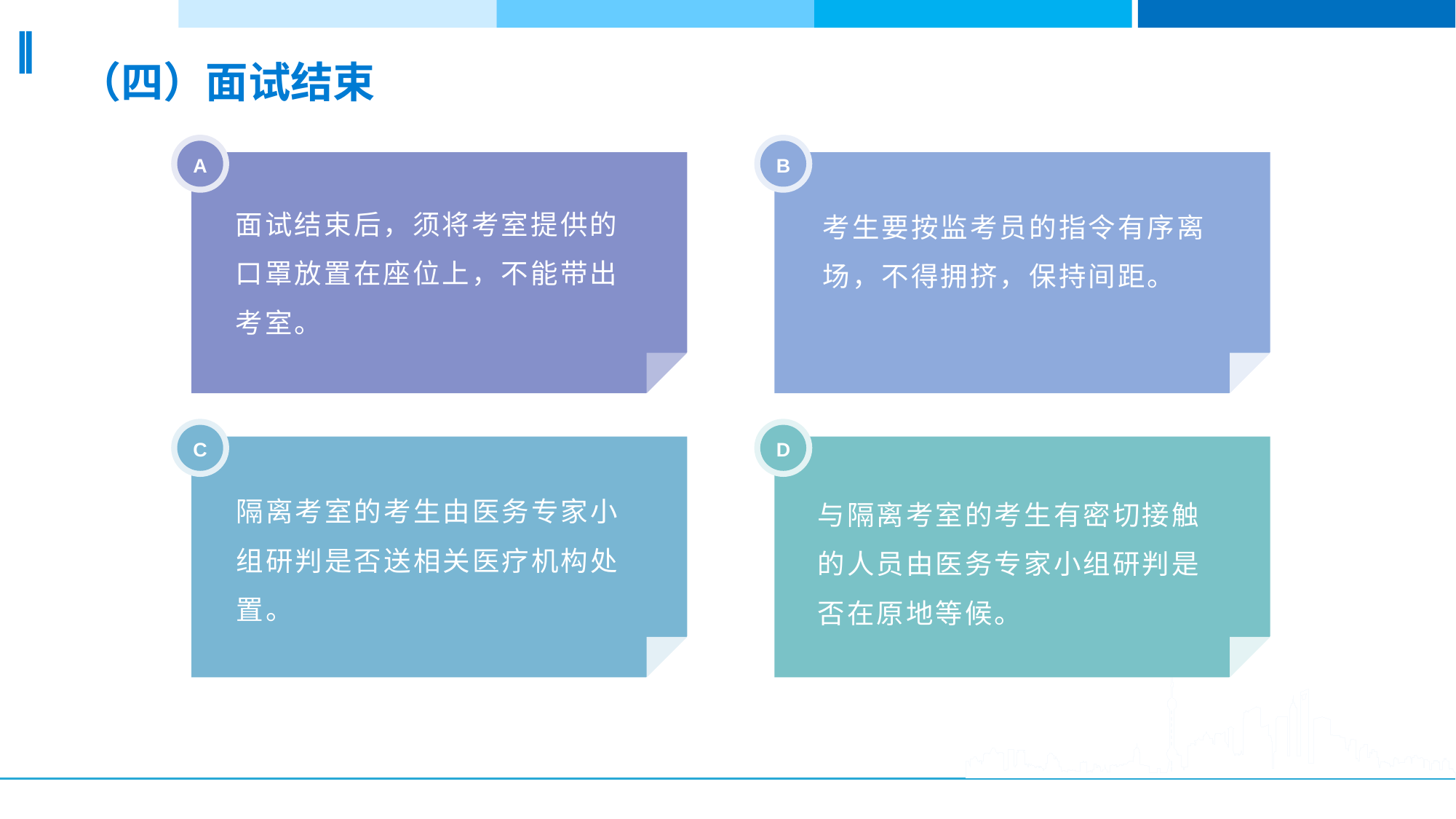

（四）面试结束

A
B

面试结束后，须将考室提供的口罩放置在座位上，不能带出考室。
考生要按监考员的指令有序离场，不得拥挤，保持间距。

C
D

隔离考室的考生由医务专家小组研判是否送相关医疗机构处置。
与隔离考室的考生有密切接触的人员由医务专家小组研判是否在原地等候。